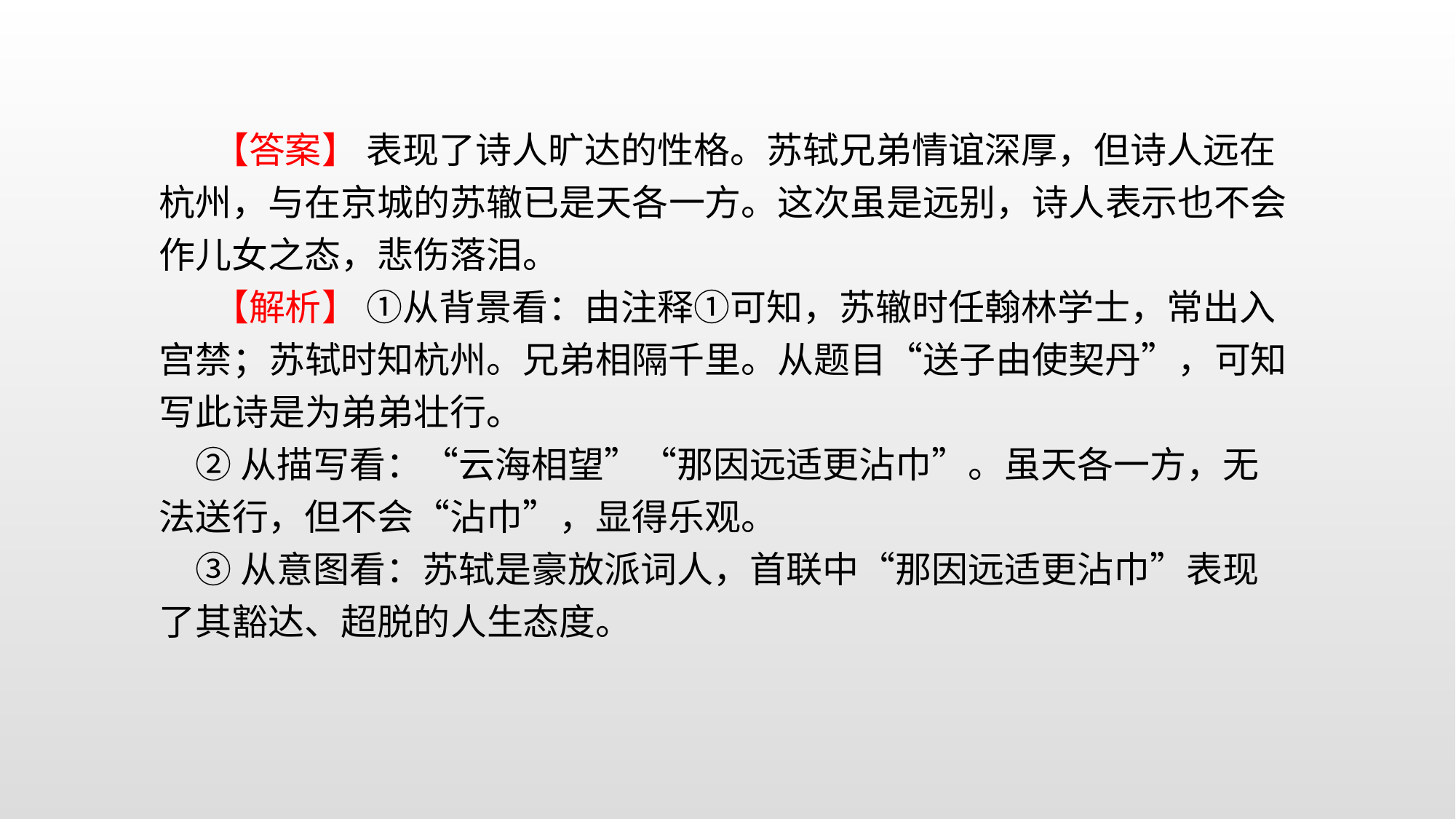

【答案】 表现了诗人旷达的性格。苏轼兄弟情谊深厚，但诗人远在杭州，与在京城的苏辙已是天各一方。这次虽是远别，诗人表示也不会作儿女之态，悲伤落泪。
 【解析】 ①从背景看：由注释①可知，苏辙时任翰林学士，常出入宫禁；苏轼时知杭州。兄弟相隔千里。从题目“送子由使契丹”，可知写此诗是为弟弟壮行。
②从描写看：“云海相望”“那因远适更沾巾”。虽天各一方，无法送行，但不会“沾巾”，显得乐观。
③从意图看：苏轼是豪放派词人，首联中“那因远适更沾巾”表现了其豁达、超脱的人生态度。